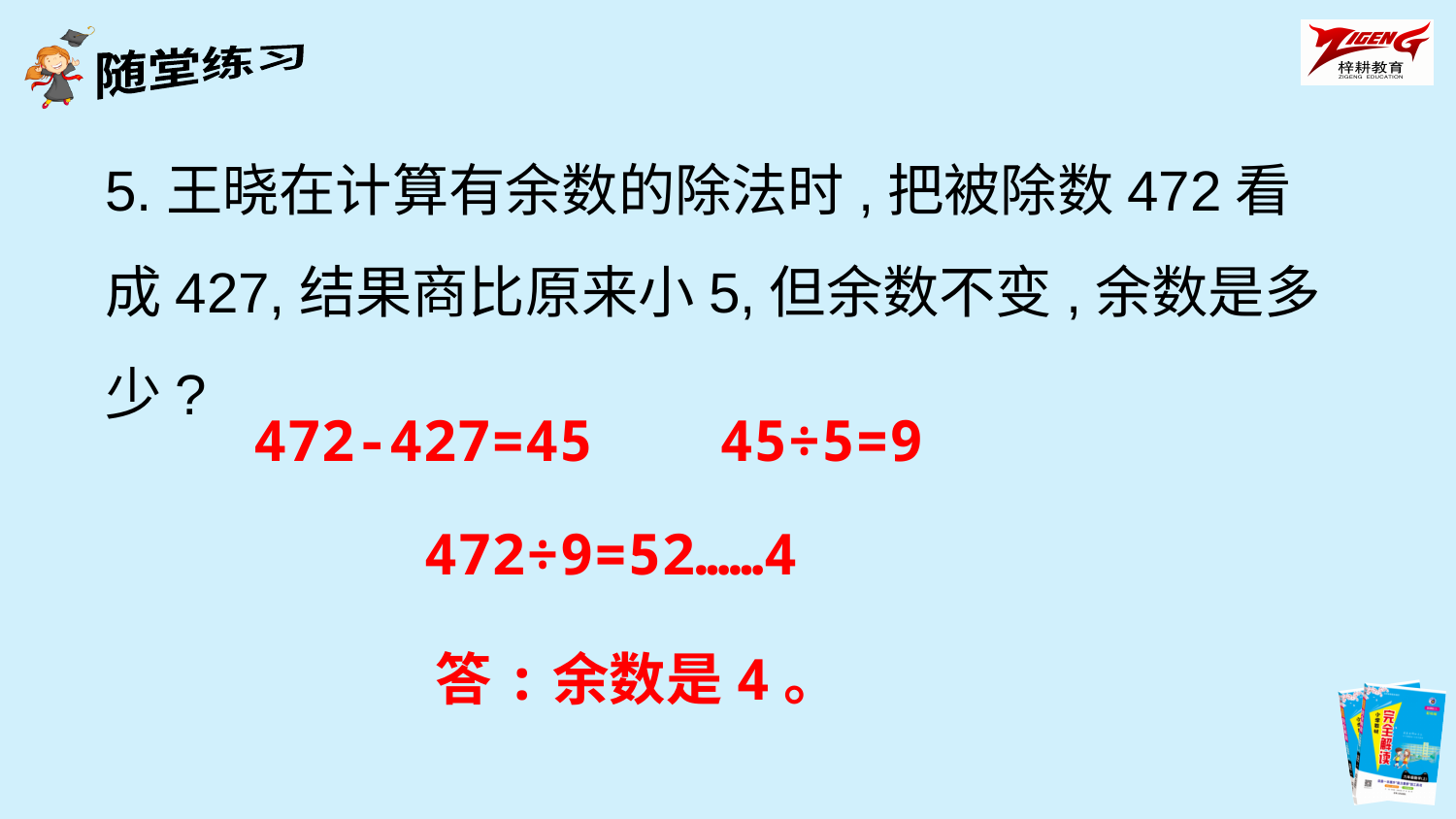

5.王晓在计算有余数的除法时,把被除数472看成427,结果商比原来小5,但余数不变,余数是多少?
472-427=45
45÷5=9
472÷9=52……4
答:余数是4。